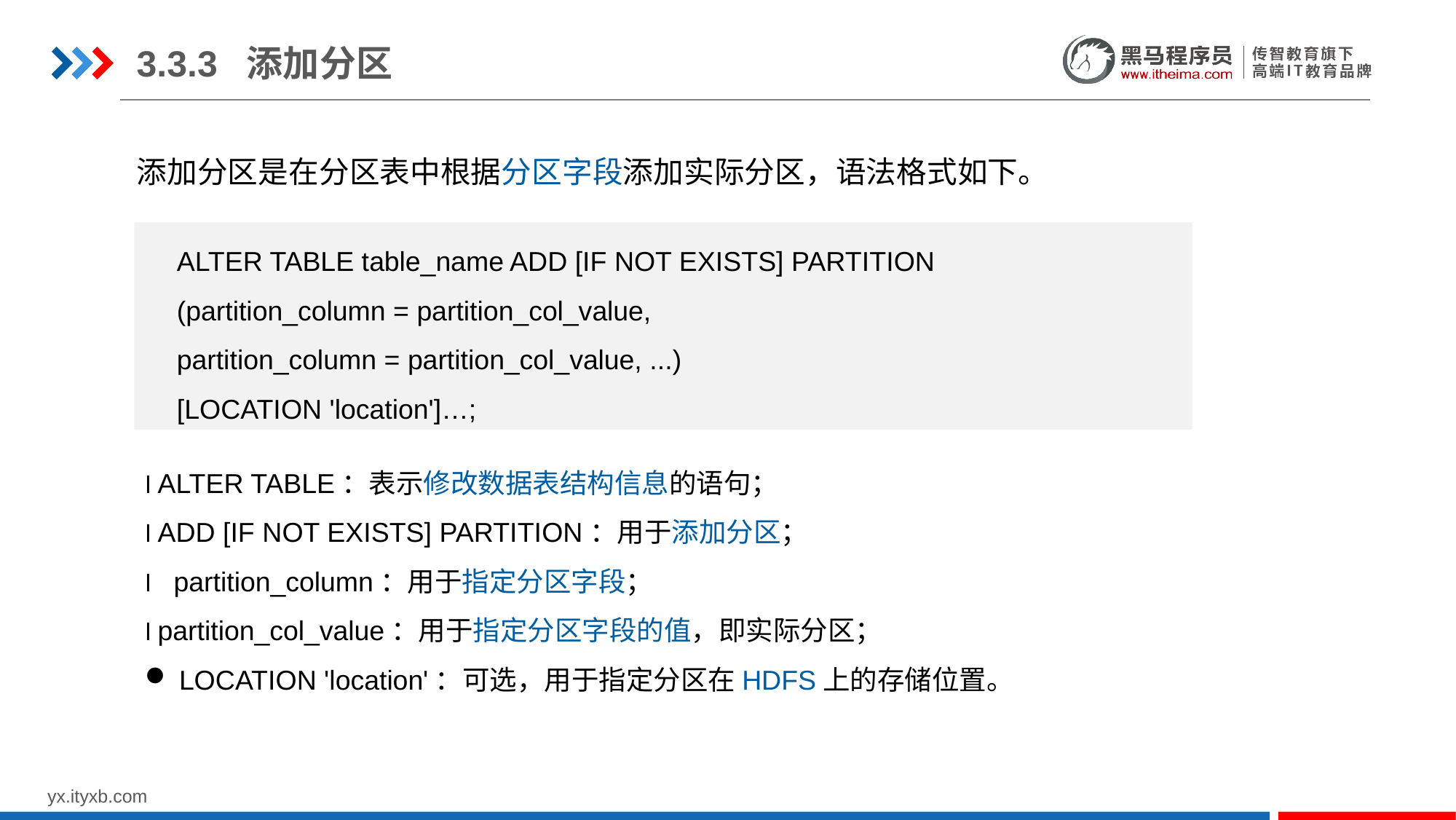

3.3.3  添加分区
添加分区是在分区表中根据分区字段添加实际分区，语法格式如下。
ALTER TABLE table_name ADD [IF NOT EXISTS] PARTITION
(partition_column = partition_col_value,
partition_column = partition_col_value, ...)
[LOCATION 'location']…;
l ALTER TABLE：表示修改数据表结构信息的语句；
l ADD [IF NOT EXISTS] PARTITION：用于添加分区；
l   partition_column：用于指定分区字段；
l partition_col_value：用于指定分区字段的值，即实际分区；
LOCATION 'location'：可选，用于指定分区在HDFS上的存储位置。